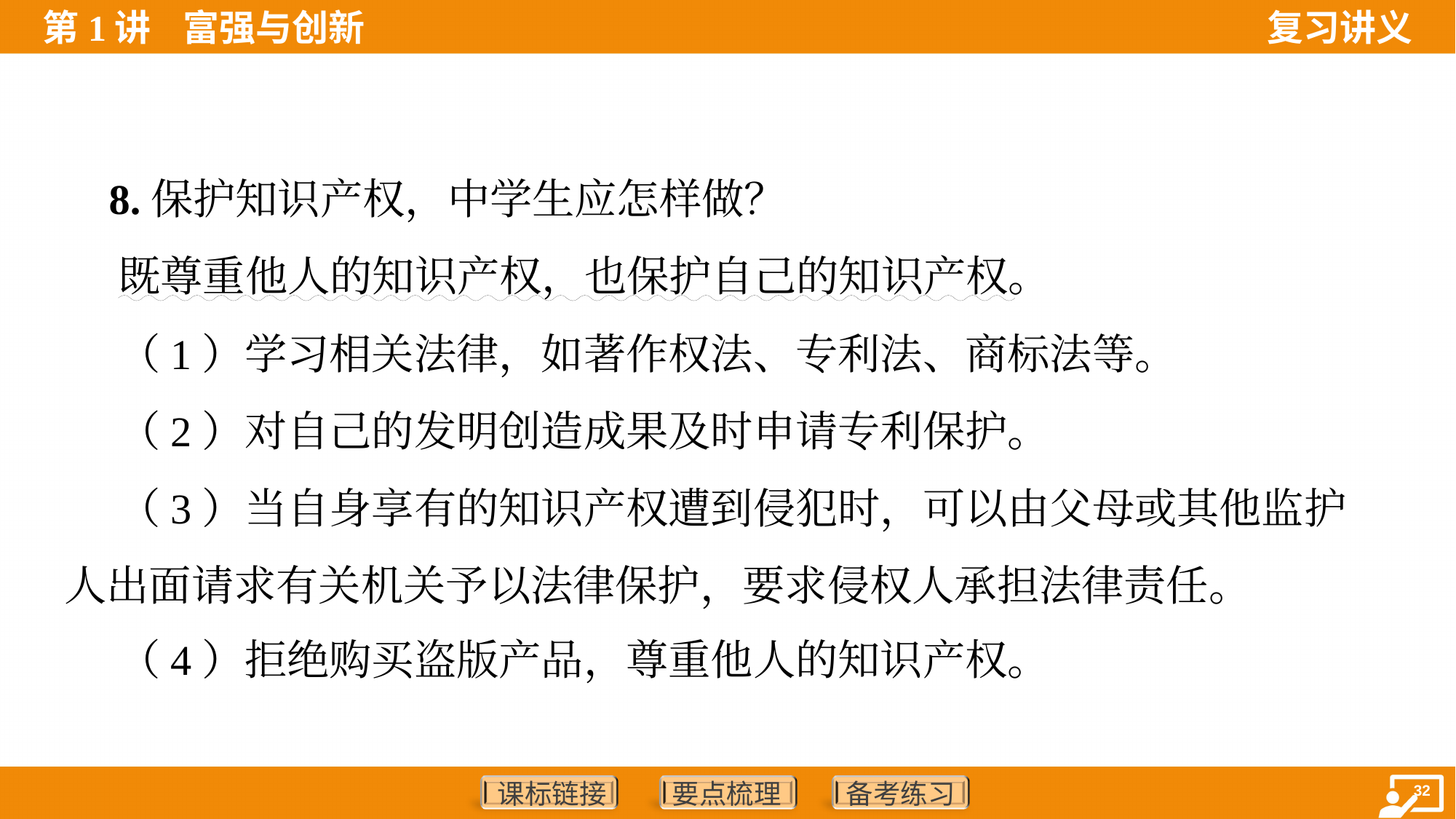

8.保护知识产权，中学生应怎样做？
    既尊重他人的知识产权，也保护自己的知识产权。
    （1）学习相关法律，如著作权法、专利法、商标法等。
    （2）对自己的发明创造成果及时申请专利保护。
    （3）当自身享有的知识产权遭到侵犯时，可以由父母或其他监护
人出面请求有关机关予以法律保护，要求侵权人承担法律责任。
    （4）拒绝购买盗版产品，尊重他人的知识产权。